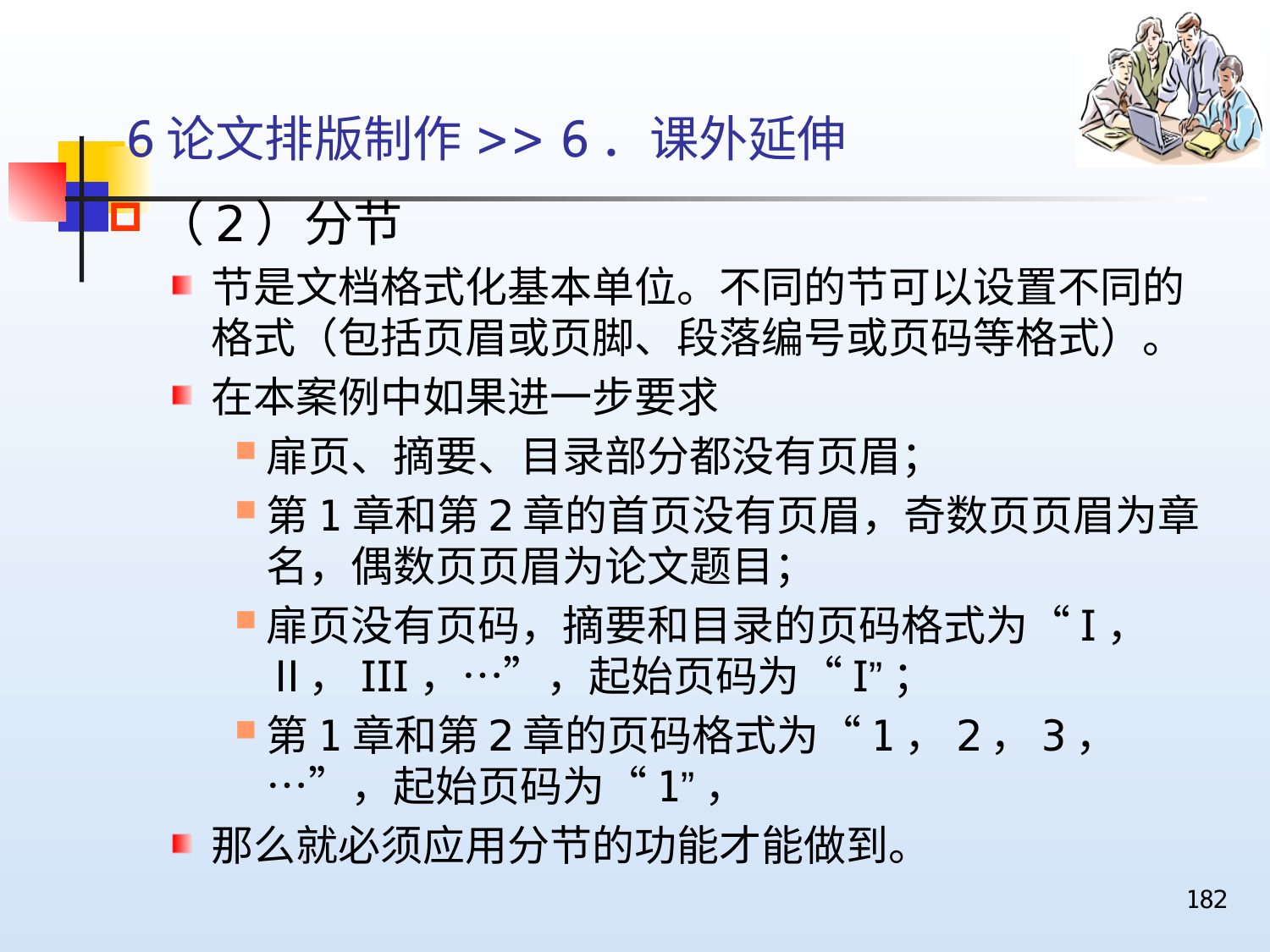

# 6论文排版制作>> 6．课外延伸
（2）分节
节是文档格式化基本单位。不同的节可以设置不同的格式（包括页眉或页脚、段落编号或页码等格式）。
在本案例中如果进一步要求
扉页、摘要、目录部分都没有页眉；
第1章和第2章的首页没有页眉，奇数页页眉为章名，偶数页页眉为论文题目；
扉页没有页码，摘要和目录的页码格式为“I，Ⅱ，III，…”，起始页码为“I”；
第1章和第2章的页码格式为“1，2，3，…”，起始页码为“1”，
那么就必须应用分节的功能才能做到。
182